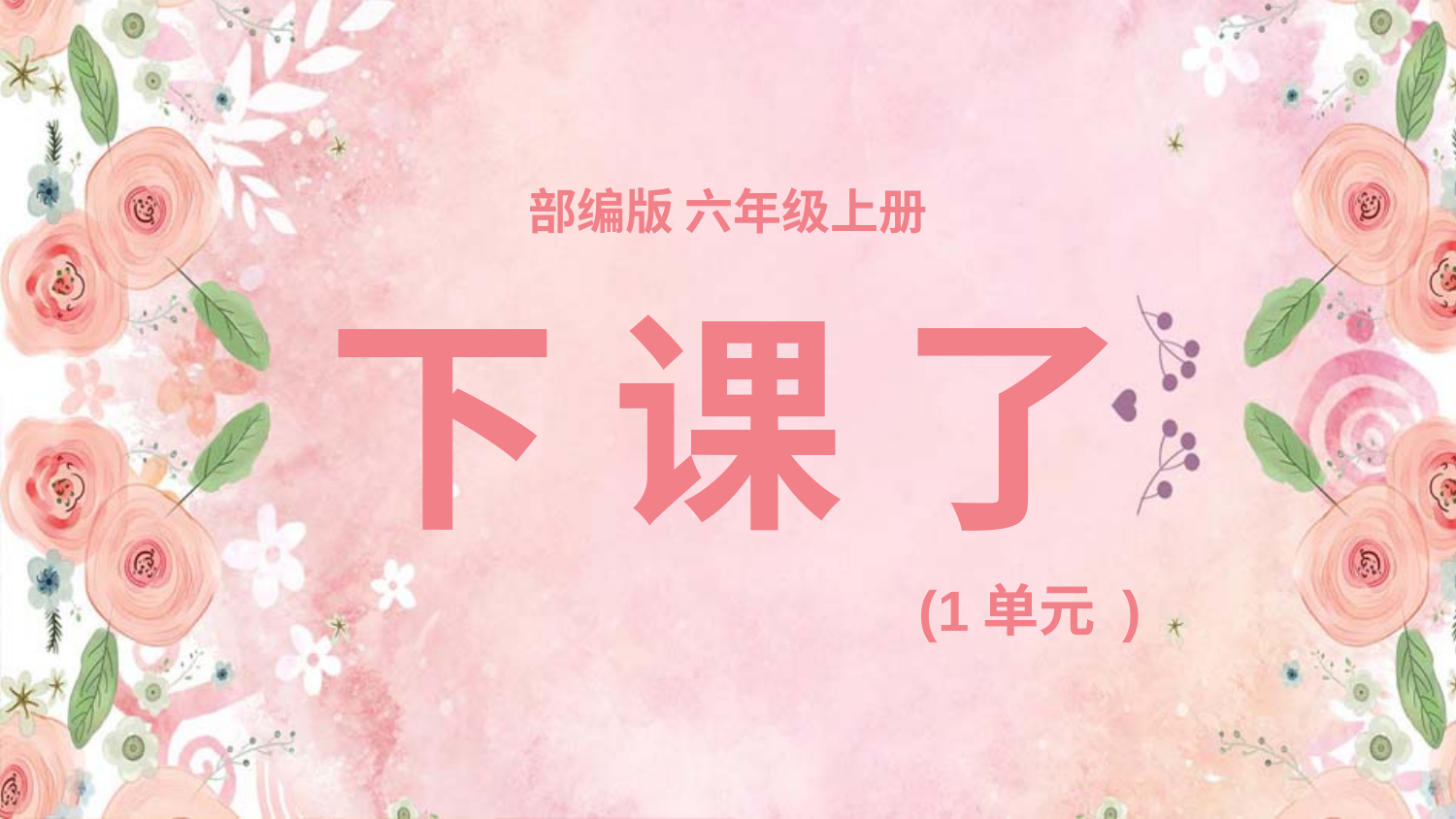

部编版 六年级上册
下 课 了
(1单元 )